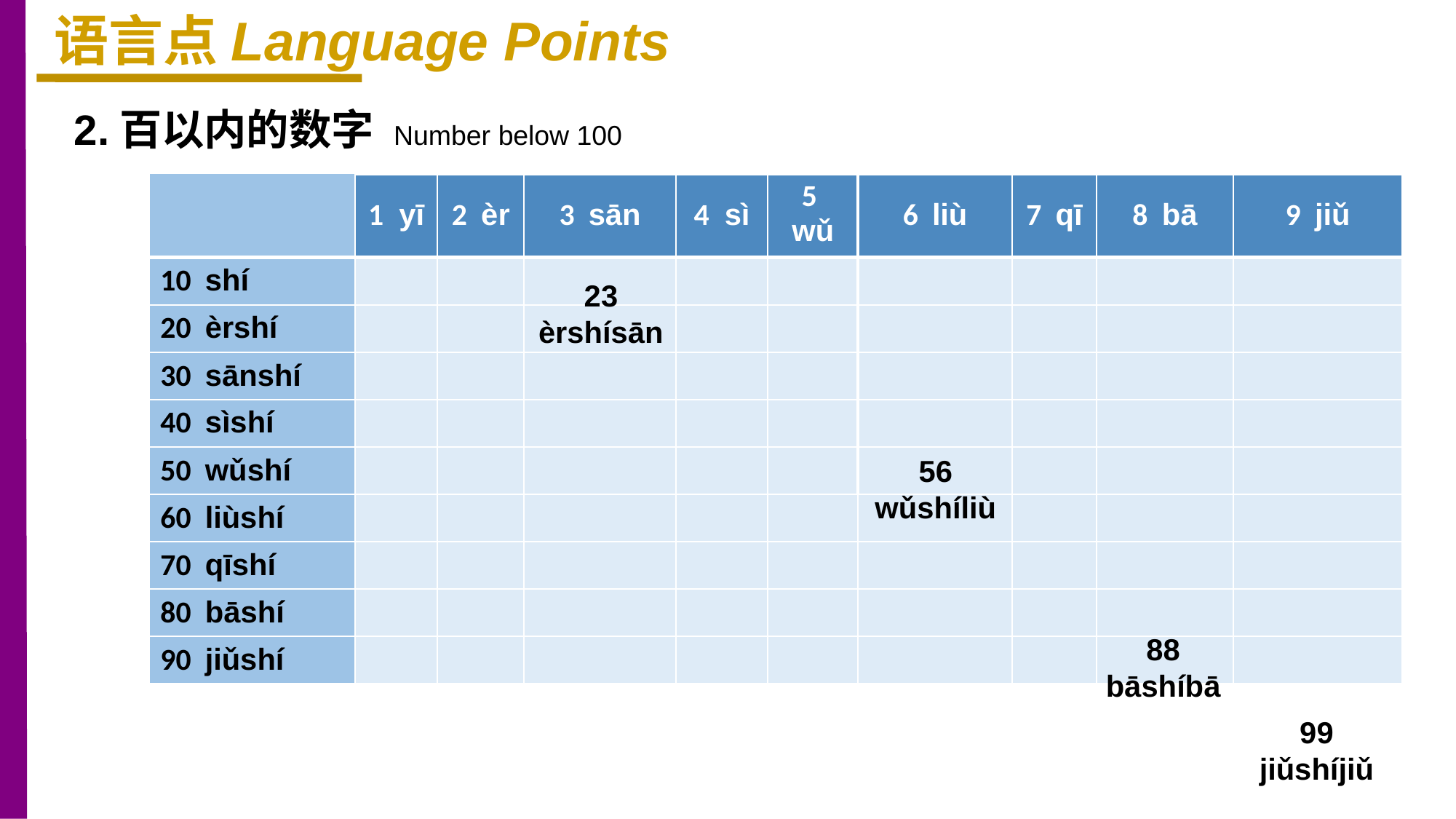

语言点Language Points
2.百以内的数字 Number below 100
|  | 1 yī | 2 èr | 3 sān | 4 sì | 5 wǔ | 6 liù | 7 qī | 8 bā | 9 jiǔ |
| --- | --- | --- | --- | --- | --- | --- | --- | --- | --- |
| 10 shí |  |  |  |  |  |  |  |  |  |
| 20 èrshí |  |  |  |  |  |  |  |  |  |
| 30 sānshí |  |  |  |  |  |  |  |  |  |
| 40 sìshí |  |  |  |  |  |  |  |  |  |
| 50 wǔshí |  |  |  |  |  |  |  |  |  |
| 60 liùshí |  |  |  |  |  |  |  |  |  |
| 70 qīshí |  |  |  |  |  |  |  |  |  |
| 80 bāshí |  |  |  |  |  |  |  |  |  |
| 90 jiǔshí |  |  |  |  |  |  |  |  |  |
23
èrshísān
56
wǔshíliù
88
bāshíbā
99
jiǔshíjiǔ